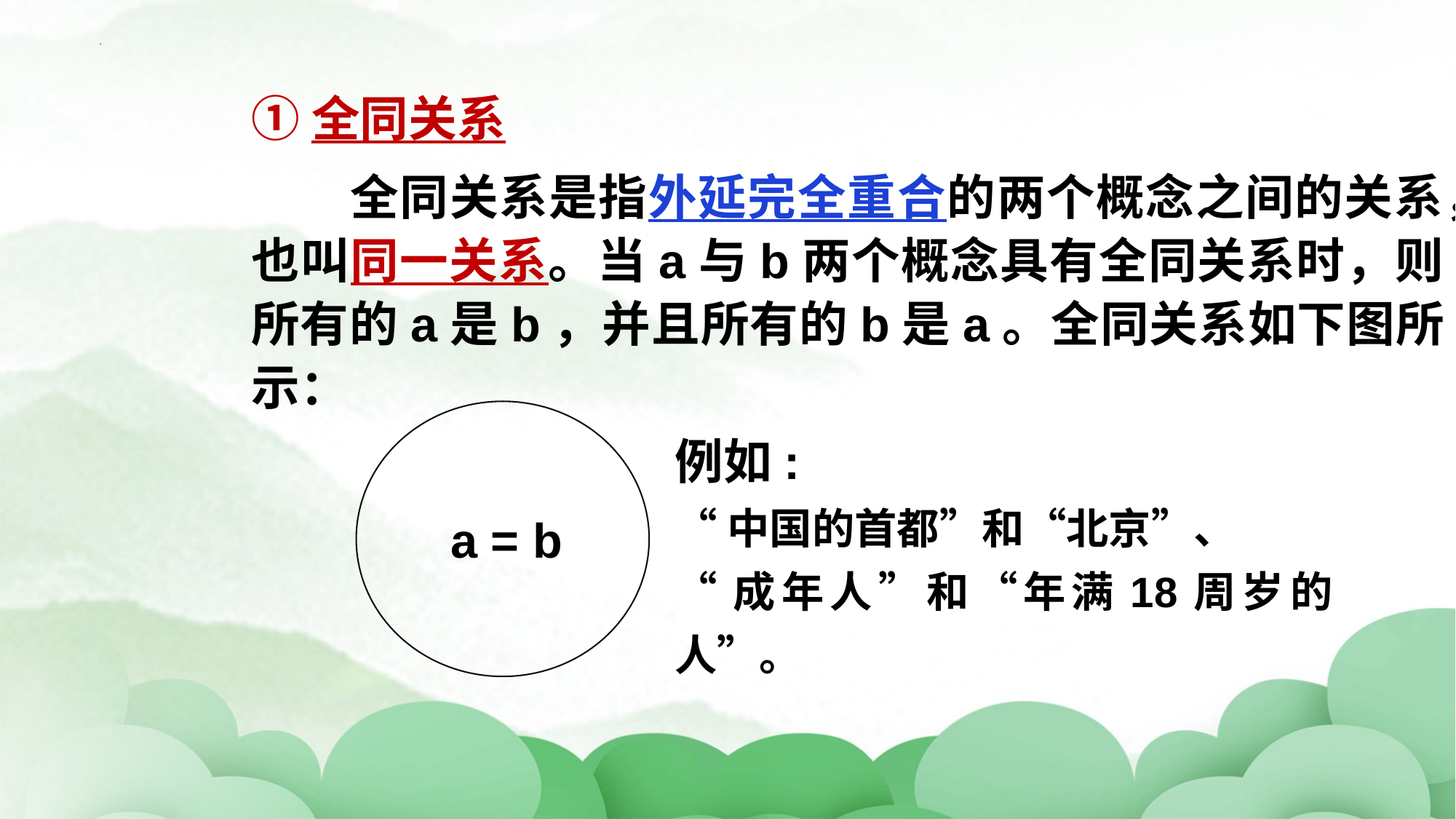

①全同关系
       全同关系是指外延完全重合的两个概念之间的关系，也叫同一关系。当a与b两个概念具有全同关系时，则所有的a是b，并且所有的b是a。全同关系如下图所示：

例如:
“中国的首都”和“北京”、
“成年人”和“年满18周岁的人”。
a = b